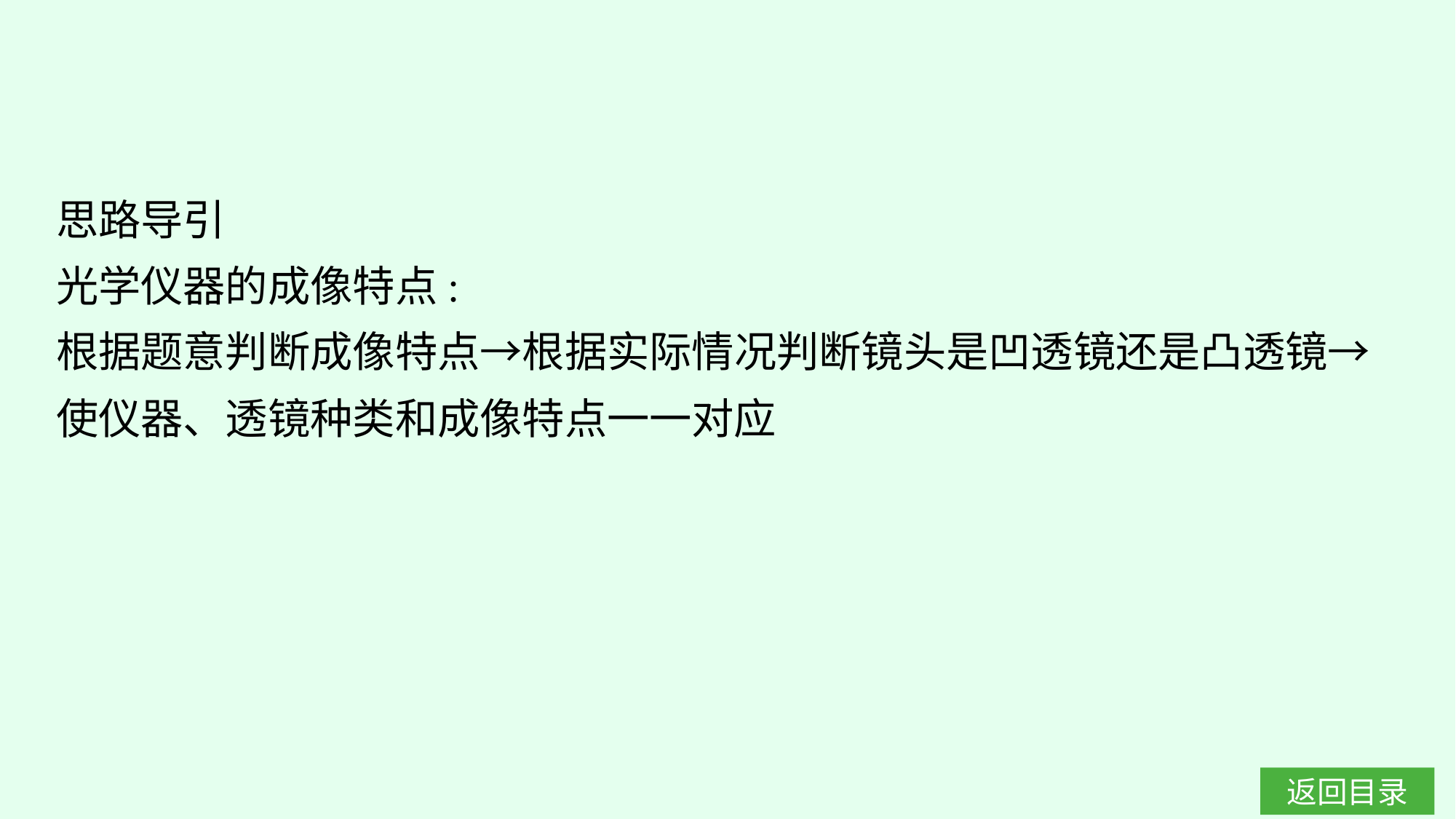

思路导引
光学仪器的成像特点:
根据题意判断成像特点→根据实际情况判断镜头是凹透镜还是凸透镜→使仪器、透镜种类和成像特点一一对应